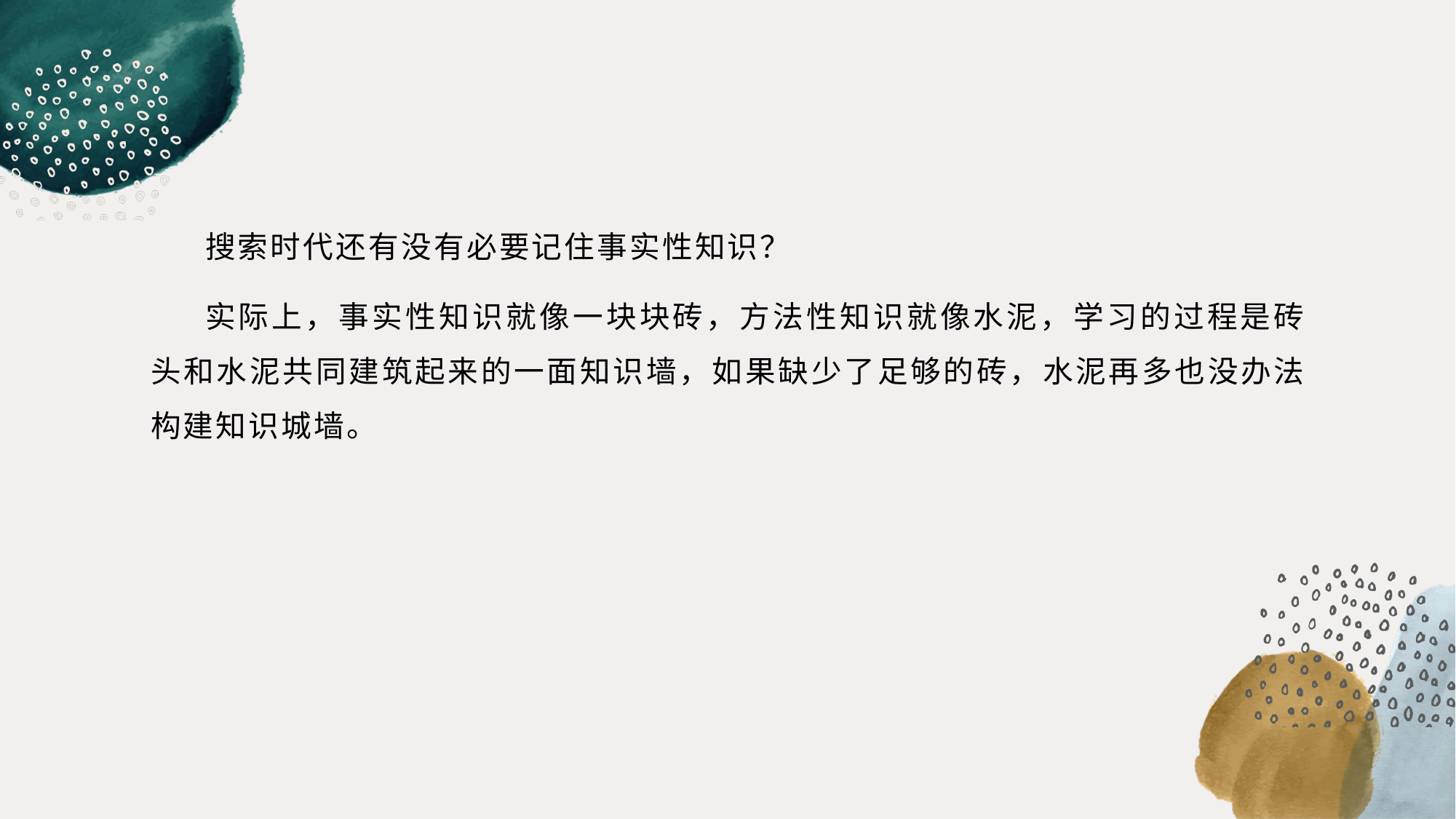

搜索时代还有没有必要记住事实性知识？
实际上，事实性知识就像一块块砖，方法性知识就像水泥，学习的过程是砖头和水泥共同建筑起来的一面知识墙，如果缺少了足够的砖，水泥再多也没办法构建知识城墙。